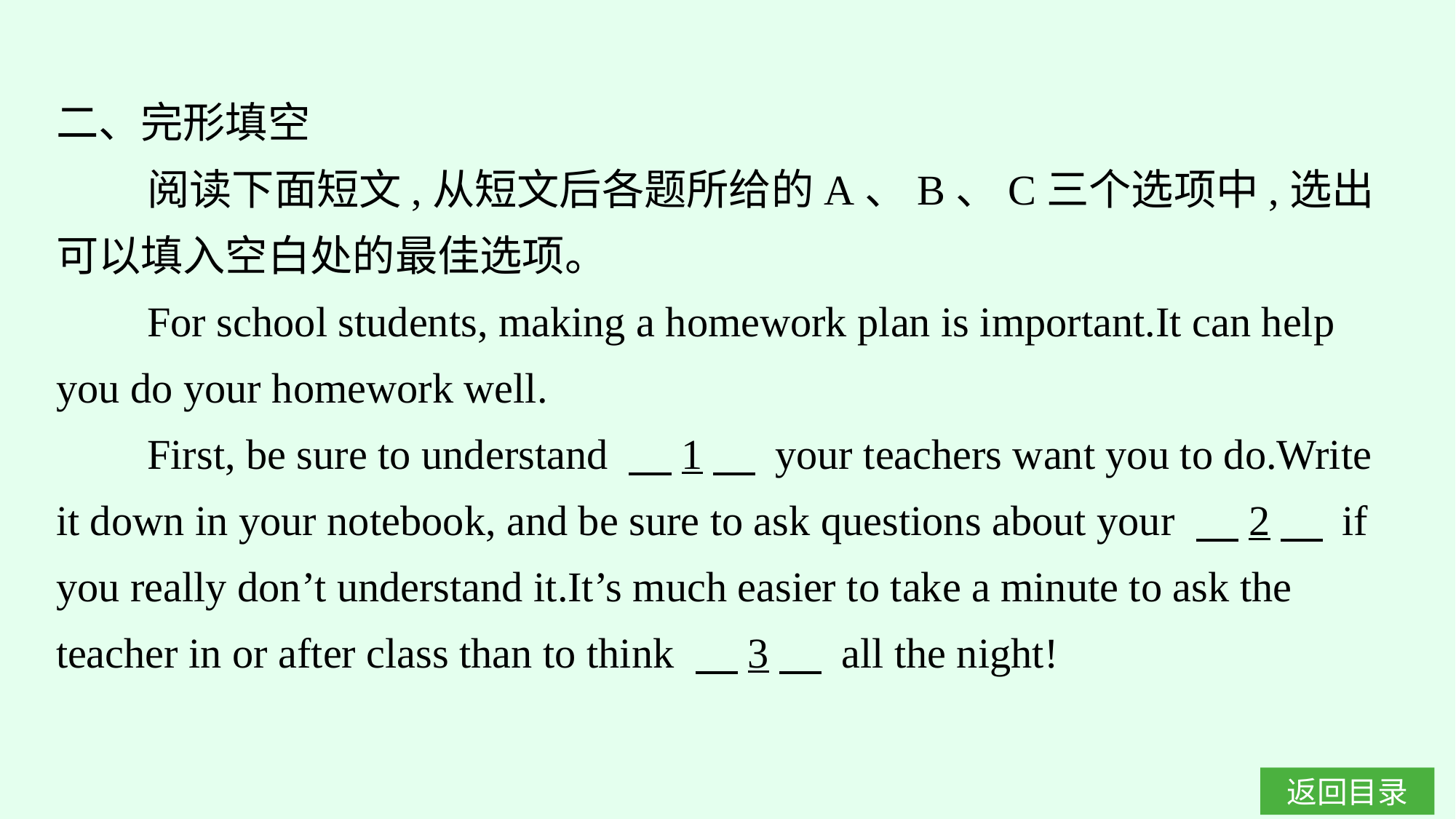

二、完形填空
阅读下面短文,从短文后各题所给的A、B、C三个选项中,选出可以填入空白处的最佳选项。
For school students, making a homework plan is important.It can help you do your homework well.
First, be sure to understand 　1　 your teachers want you to do.Write it down in your notebook, and be sure to ask questions about your 　2　 if you really don’t understand it.It’s much easier to take a minute to ask the teacher in or after class than to think 　3　 all the night!